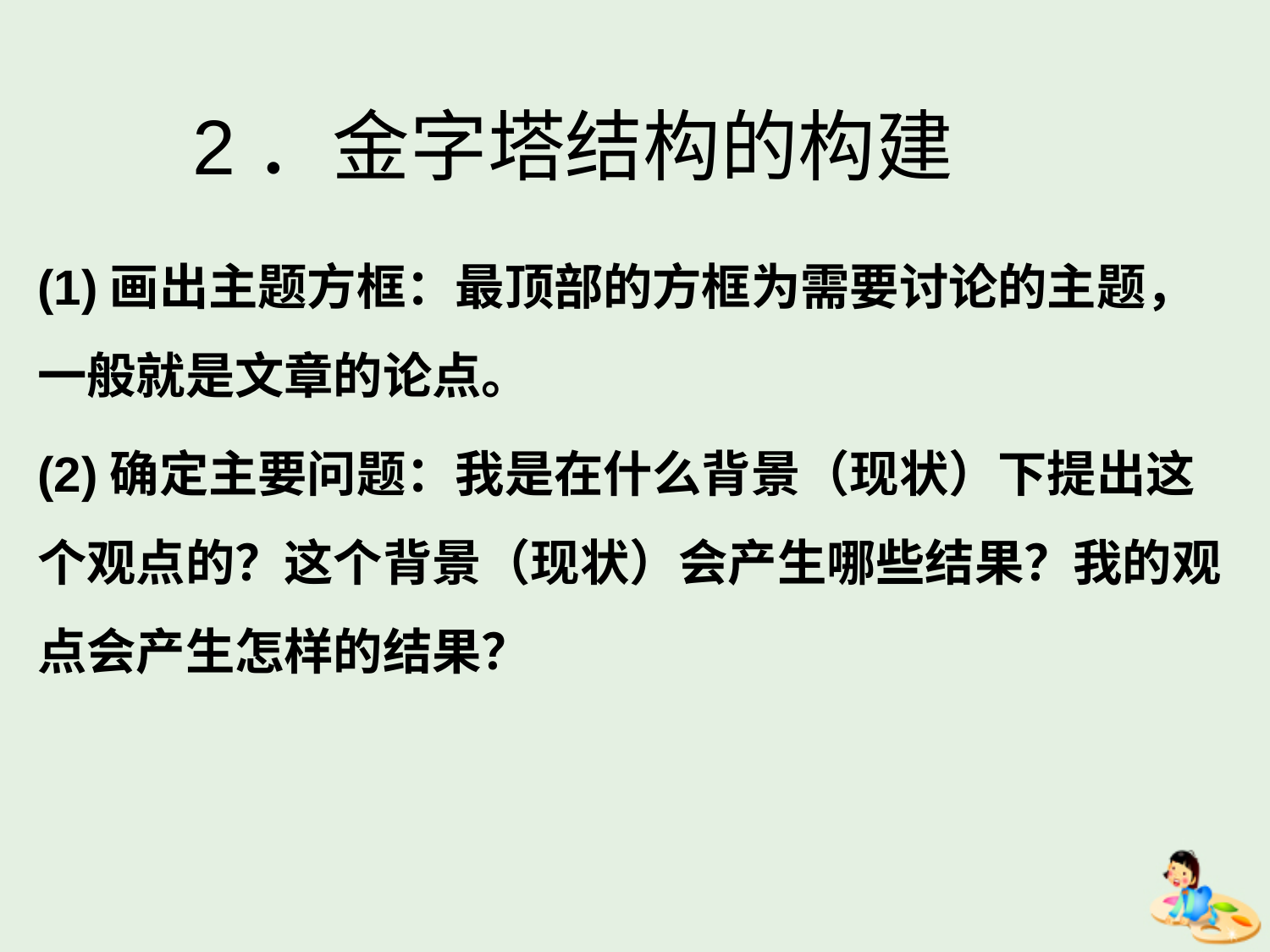

# 2．金字塔结构的构建
(1)画出主题方框：最顶部的方框为需要讨论的主题，一般就是文章的论点。
(2)确定主要问题：我是在什么背景（现状）下提出这个观点的？这个背景（现状）会产生哪些结果？我的观点会产生怎样的结果？